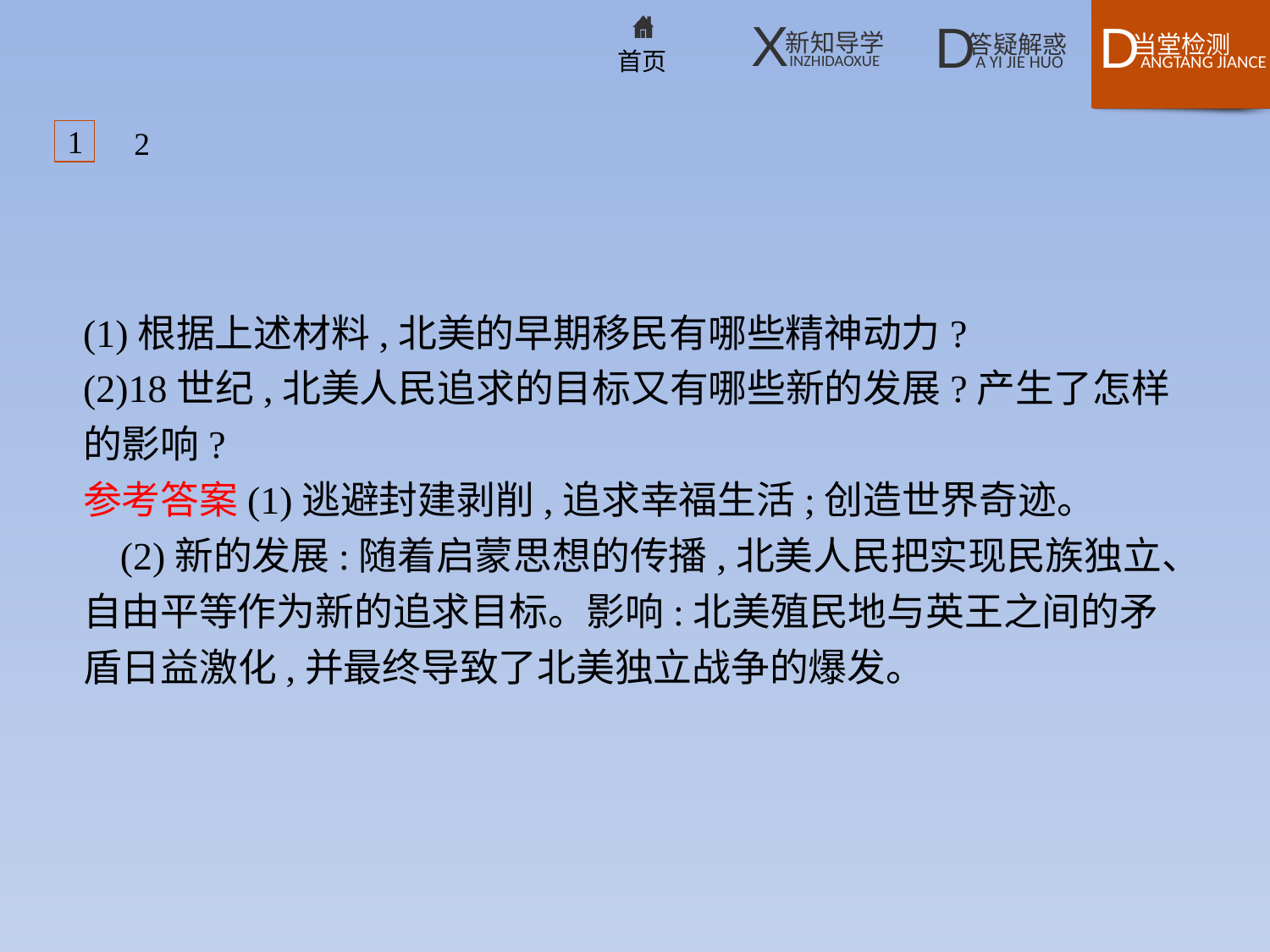

1
2
(1)根据上述材料,北美的早期移民有哪些精神动力?
(2)18世纪,北美人民追求的目标又有哪些新的发展?产生了怎样的影响?
参考答案(1)逃避封建剥削,追求幸福生活;创造世界奇迹。
(2)新的发展:随着启蒙思想的传播,北美人民把实现民族独立、自由平等作为新的追求目标。影响:北美殖民地与英王之间的矛盾日益激化,并最终导致了北美独立战争的爆发。